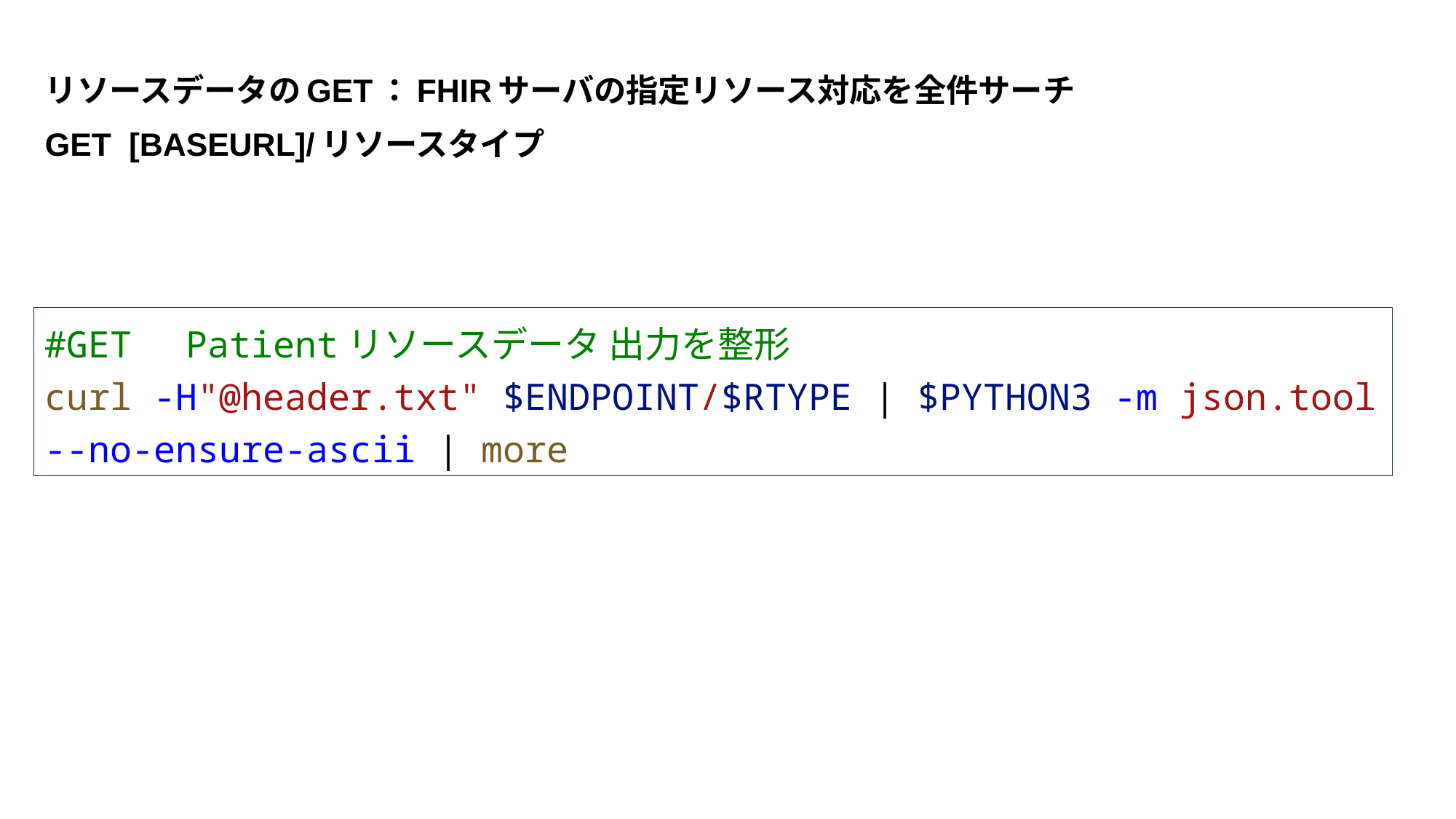

# リソースデータのGET：FHIRサーバの指定リソース対応を全件サーチ GET  [BASEURL]/リソースタイプ
#GET　Patientリソースデータ 出力を整形
curl -H"@header.txt" $ENDPOINT/$RTYPE | $PYTHON3 -m json.tool --no-ensure-ascii | more